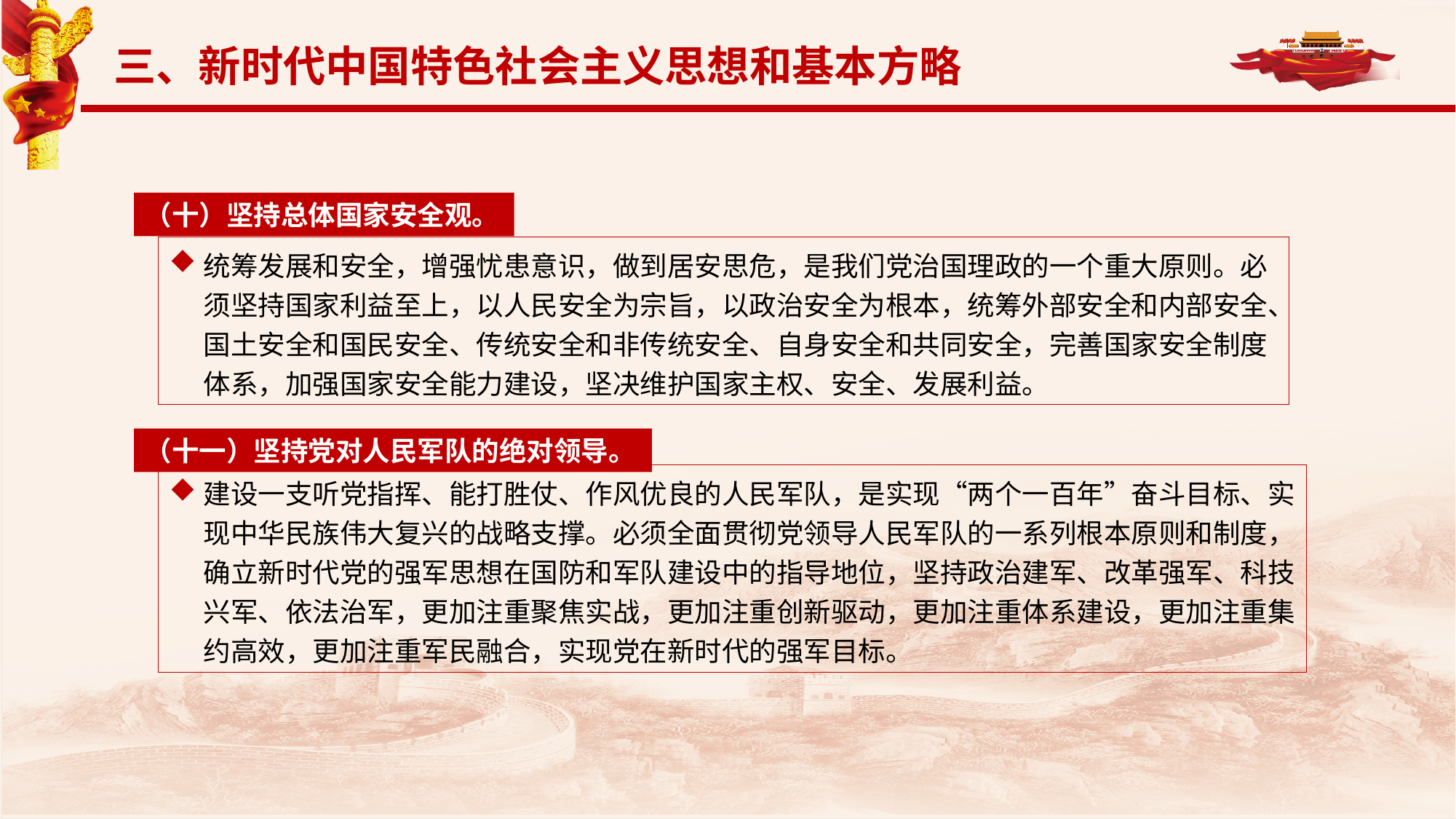

三、新时代中国特色社会主义思想和基本方略

（十）坚持总体国家安全观。
统筹发展和安全，增强忧患意识，做到居安思危，是我们党治国理政的一个重大原则。必须坚持国家利益至上，以人民安全为宗旨，以政治安全为根本，统筹外部安全和内部安全、国土安全和国民安全、传统安全和非传统安全、自身安全和共同安全，完善国家安全制度体系，加强国家安全能力建设，坚决维护国家主权、安全、发展利益。
（十一）坚持党对人民军队的绝对领导。
建设一支听党指挥、能打胜仗、作风优良的人民军队，是实现“两个一百年”奋斗目标、实现中华民族伟大复兴的战略支撑。必须全面贯彻党领导人民军队的一系列根本原则和制度，确立新时代党的强军思想在国防和军队建设中的指导地位，坚持政治建军、改革强军、科技兴军、依法治军，更加注重聚焦实战，更加注重创新驱动，更加注重体系建设，更加注重集约高效，更加注重军民融合，实现党在新时代的强军目标。